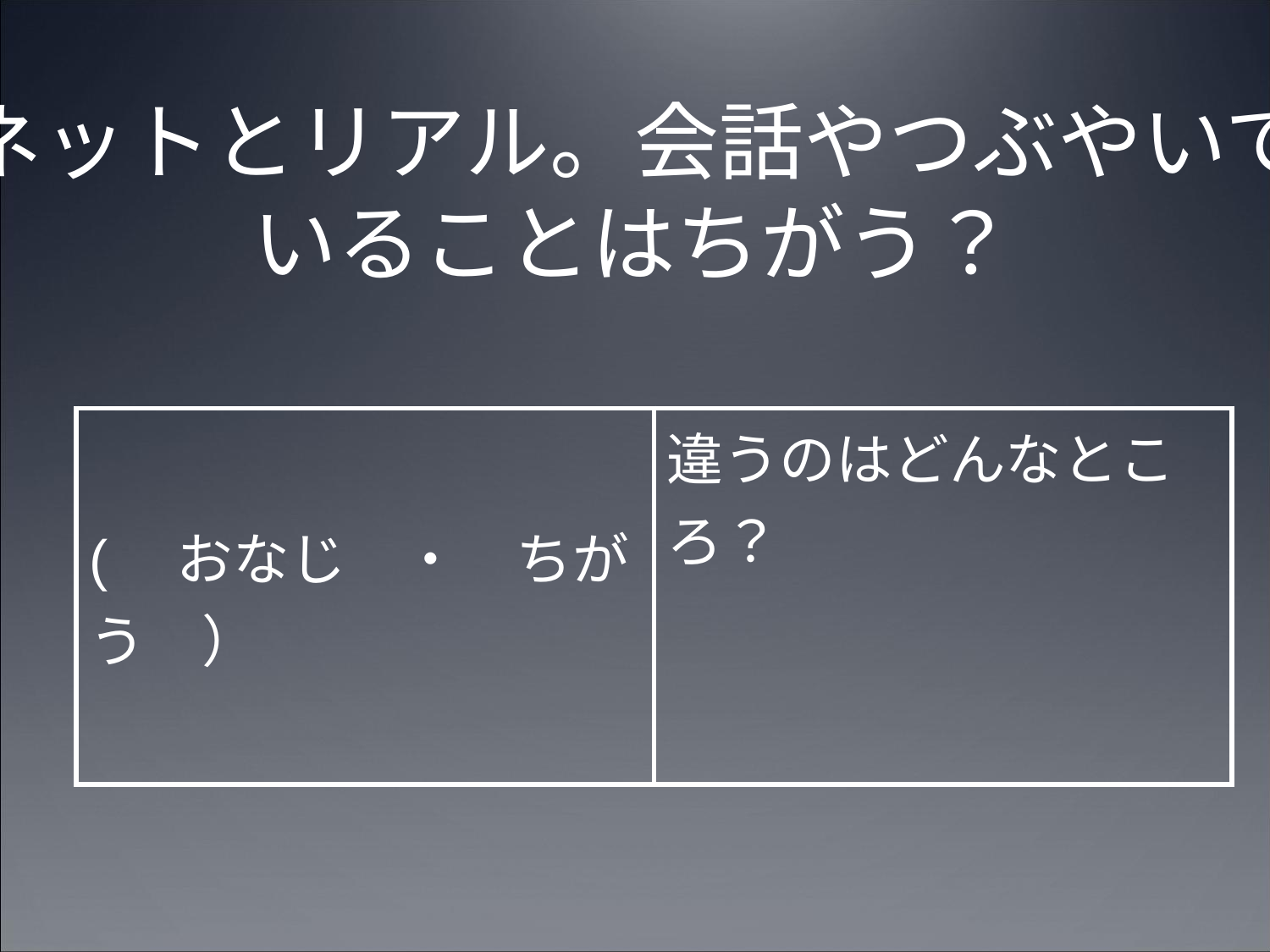

ネットとリアル。会話やつぶやいて
いることはちがう？
| (　おなじ　・　ちがう　） | 違うのはどんなところ？ |
| --- | --- |